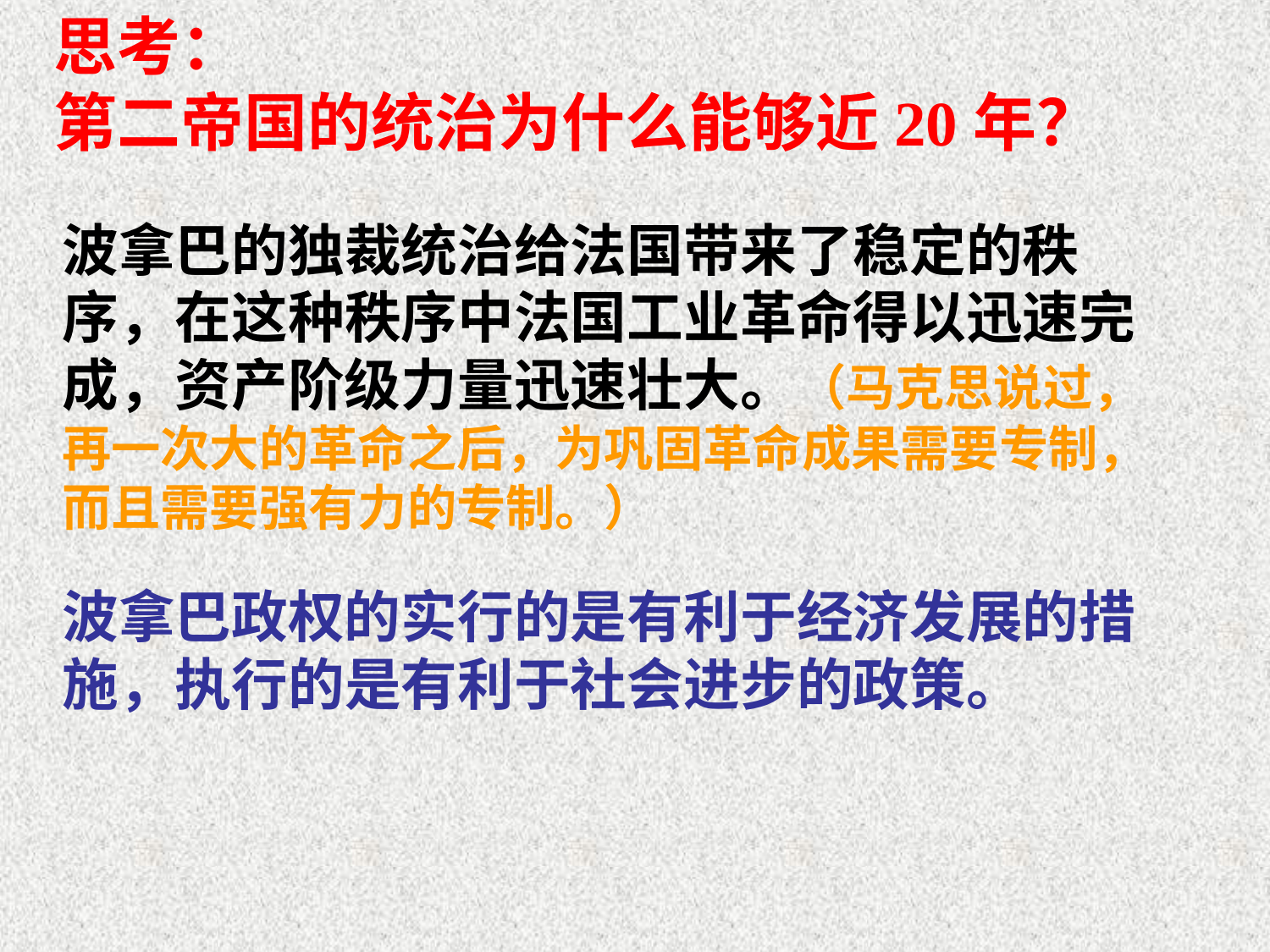

思考：
第二帝国的统治为什么能够近20年？
波拿巴的独裁统治给法国带来了稳定的秩序，在这种秩序中法国工业革命得以迅速完成，资产阶级力量迅速壮大。（马克思说过，再一次大的革命之后，为巩固革命成果需要专制，而且需要强有力的专制。）
波拿巴政权的实行的是有利于经济发展的措施，执行的是有利于社会进步的政策。